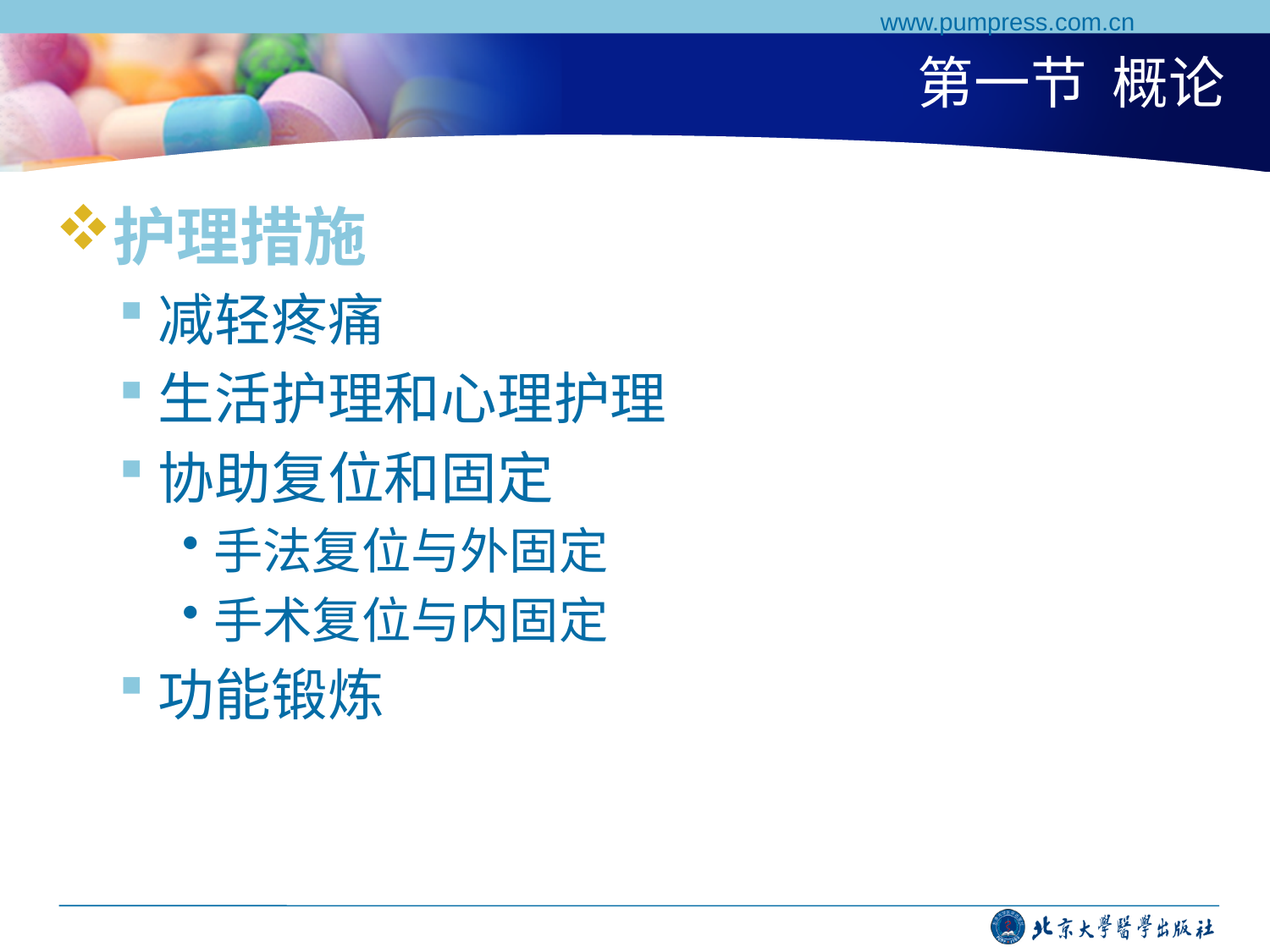

www.pumpress.com.cn
# 第一节  概论
护理措施
减轻疼痛
生活护理和心理护理
协助复位和固定
手法复位与外固定
手术复位与内固定
功能锻炼